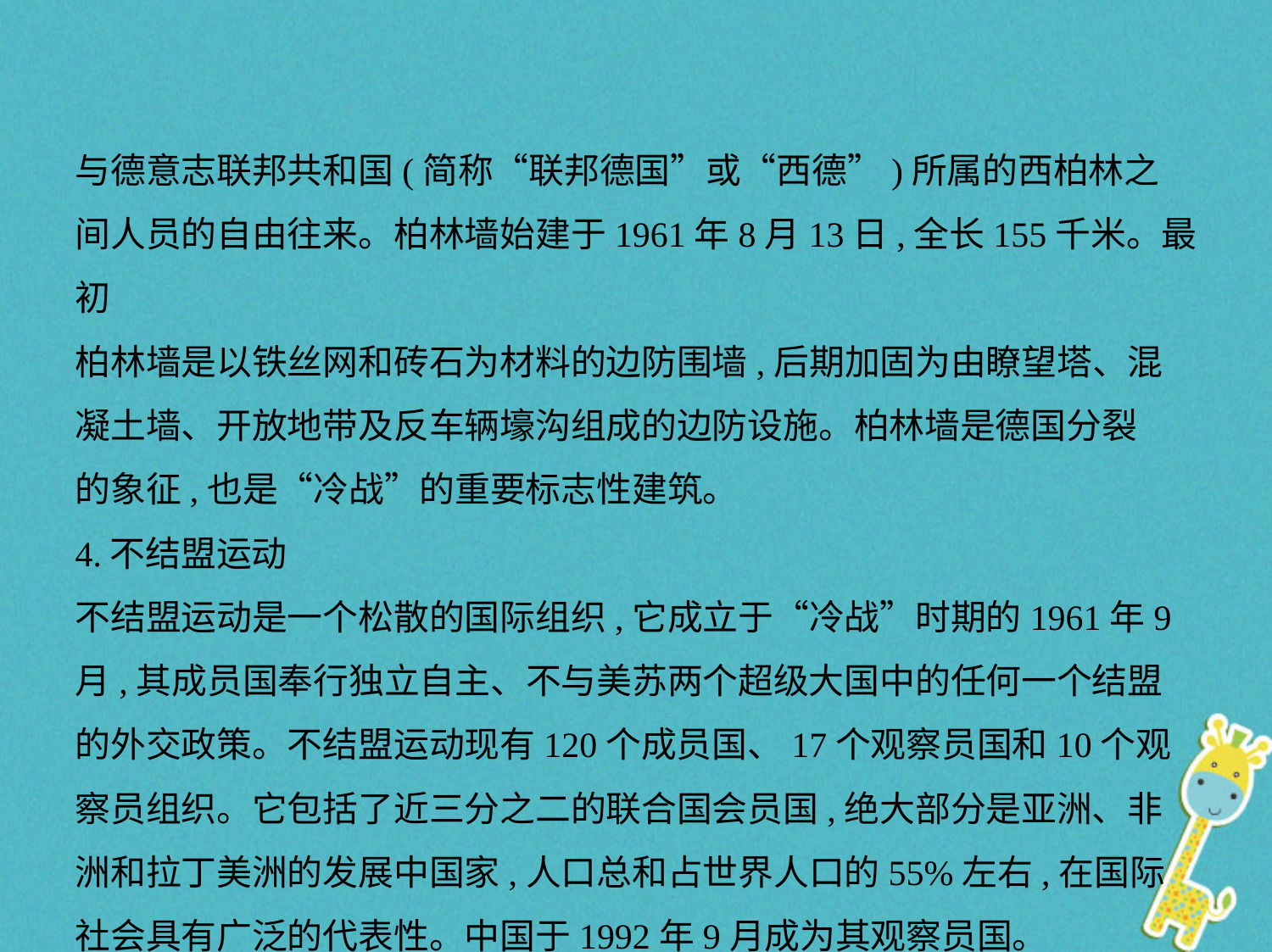

与德意志联邦共和国(简称“联邦德国”或“西德”)所属的西柏林之
间人员的自由往来。柏林墙始建于1961年8月13日,全长155千米。最初
柏林墙是以铁丝网和砖石为材料的边防围墙,后期加固为由瞭望塔、混
凝土墙、开放地带及反车辆壕沟组成的边防设施。柏林墙是德国分裂
的象征,也是“冷战”的重要标志性建筑。
4.不结盟运动
不结盟运动是一个松散的国际组织,它成立于“冷战”时期的1961年9
月,其成员国奉行独立自主、不与美苏两个超级大国中的任何一个结盟
的外交政策。不结盟运动现有120个成员国、17个观察员国和10个观
察员组织。它包括了近三分之二的联合国会员国,绝大部分是亚洲、非
洲和拉丁美洲的发展中国家,人口总和占世界人口的55%左右,在国际
社会具有广泛的代表性。中国于1992年9月成为其观察员国。